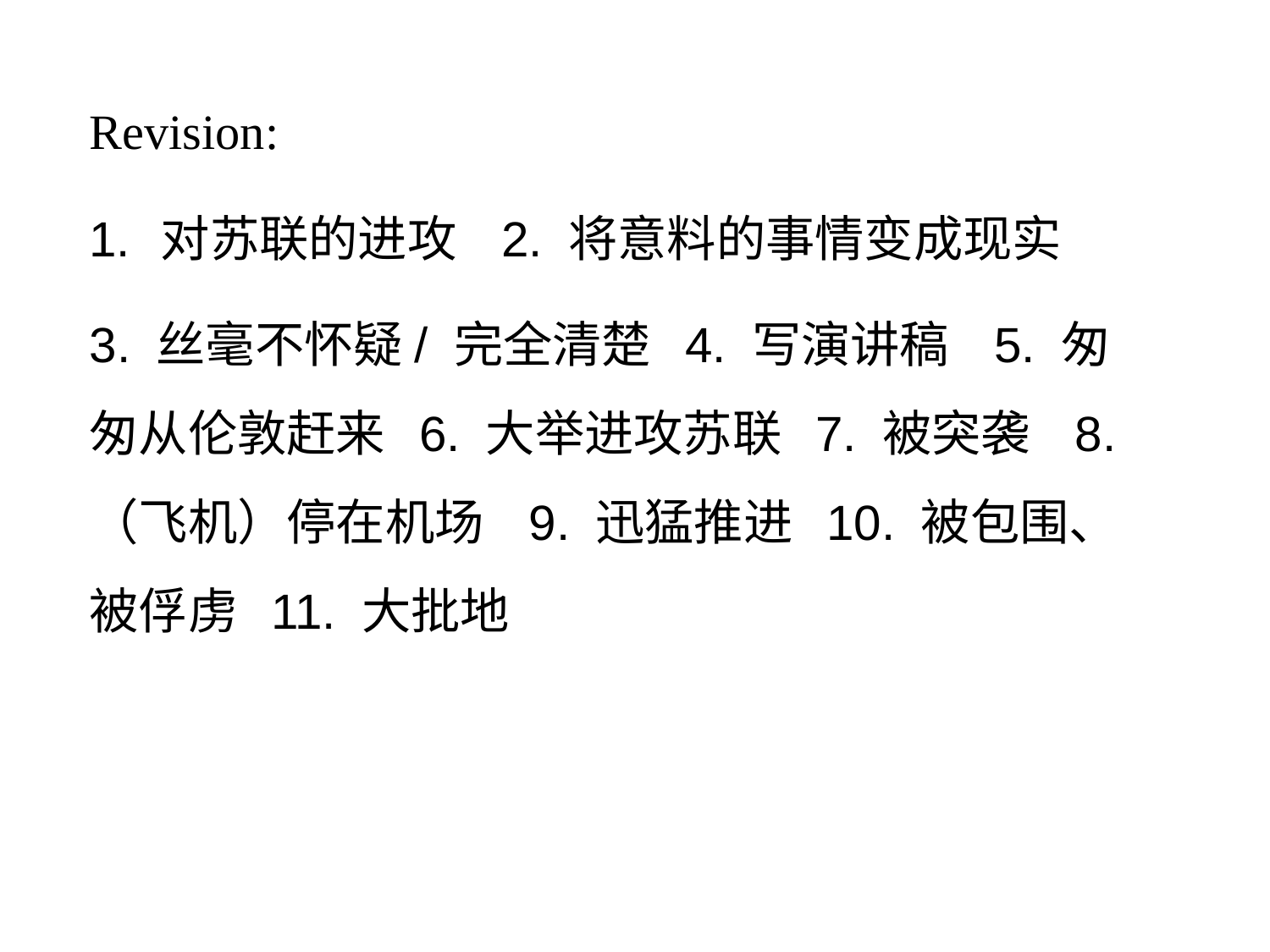

Revision:
对苏联的进攻   2. 将意料的事情变成现实
3. 丝毫不怀疑/ 完全清楚  4. 写演讲稿   5. 匆匆从伦敦赶来  6. 大举进攻苏联  7. 被突袭   8.（飞机）停在机场   9. 迅猛推进  10. 被包围、被俘虏  11. 大批地